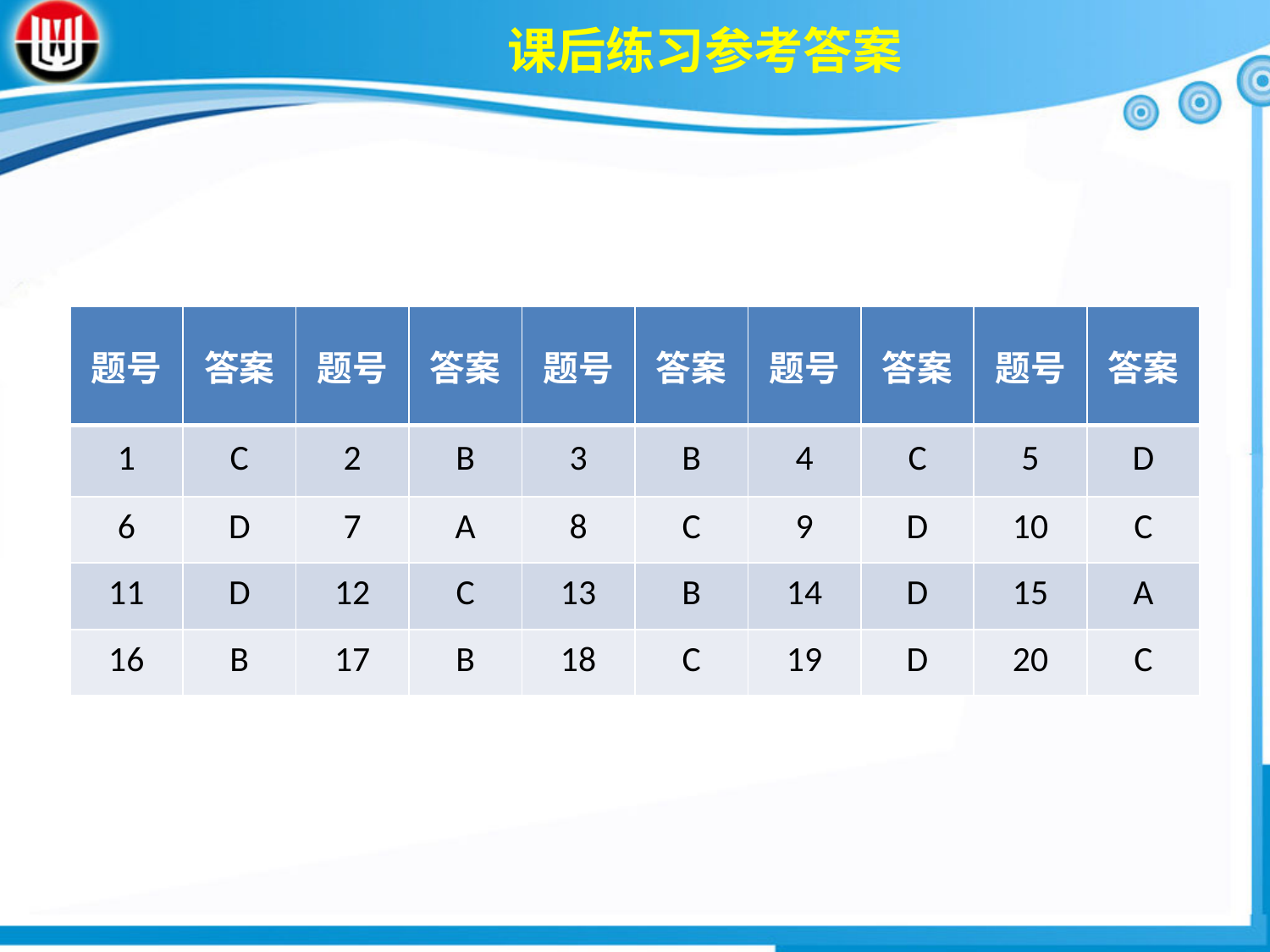

课后练习参考答案
| 题号 | 答案 | 题号 | 答案 | 题号 | 答案 | 题号 | 答案 | 题号 | 答案 |
| --- | --- | --- | --- | --- | --- | --- | --- | --- | --- |
| 1 | C | 2 | B | 3 | B | 4 | C | 5 | D |
| 6 | D | 7 | A | 8 | C | 9 | D | 10 | C |
| 11 | D | 12 | C | 13 | B | 14 | D | 15 | A |
| 16 | B | 17 | B | 18 | C | 19 | D | 20 | C |